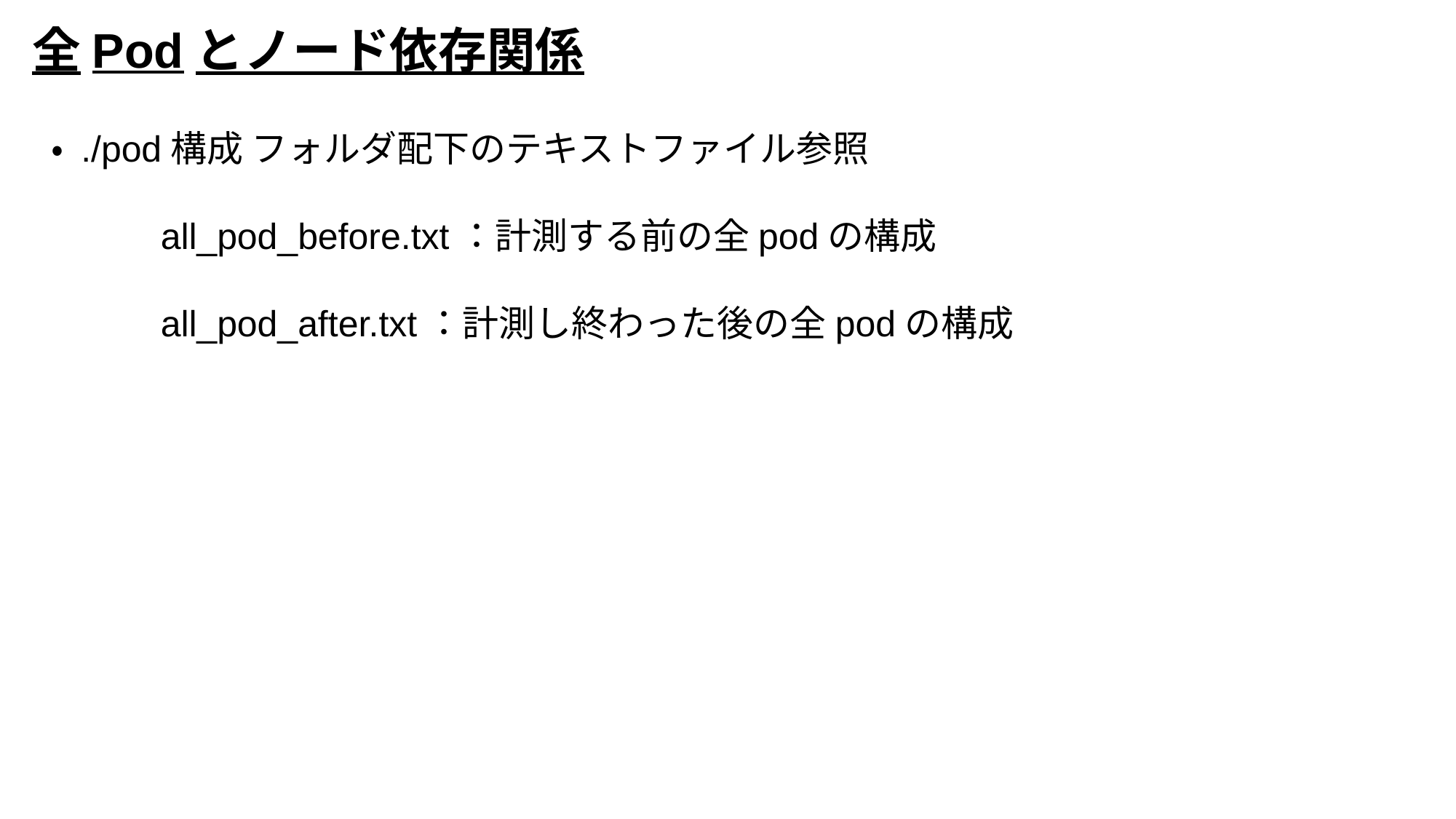

全Podとノード依存関係
・ ./pod構成 フォルダ配下のテキストファイル参照

	all_pod_before.txt：計測する前の全podの構成

	all_pod_after.txt：計測し終わった後の全podの構成